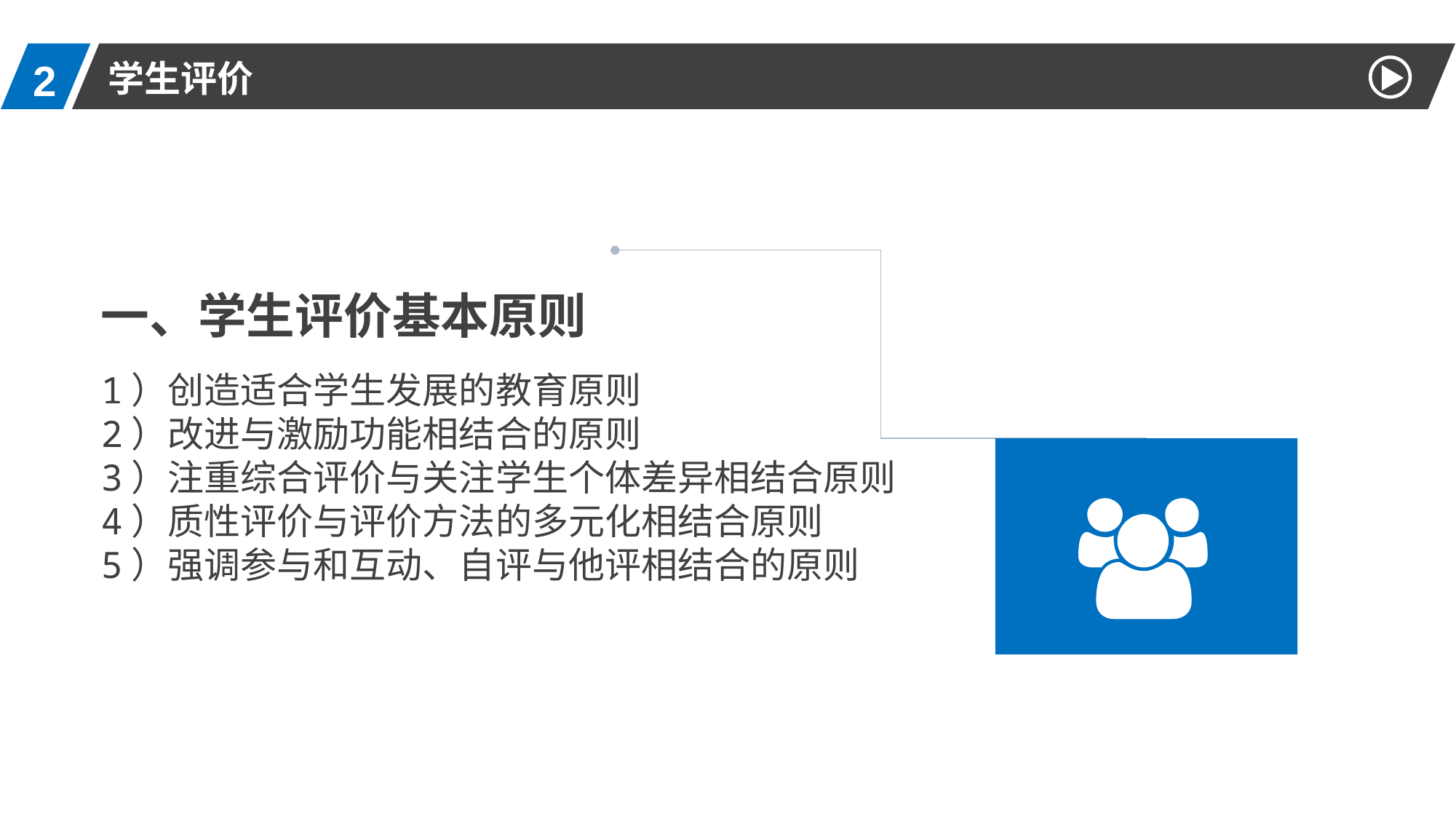

2
学生评价

一、学生评价基本原则
1）创造适合学生发展的教育原则
2）改进与激励功能相结合的原则
3）注重综合评价与关注学生个体差异相结合原则
4）质性评价与评价方法的多元化相结合原则
5）强调参与和互动、自评与他评相结合的原则